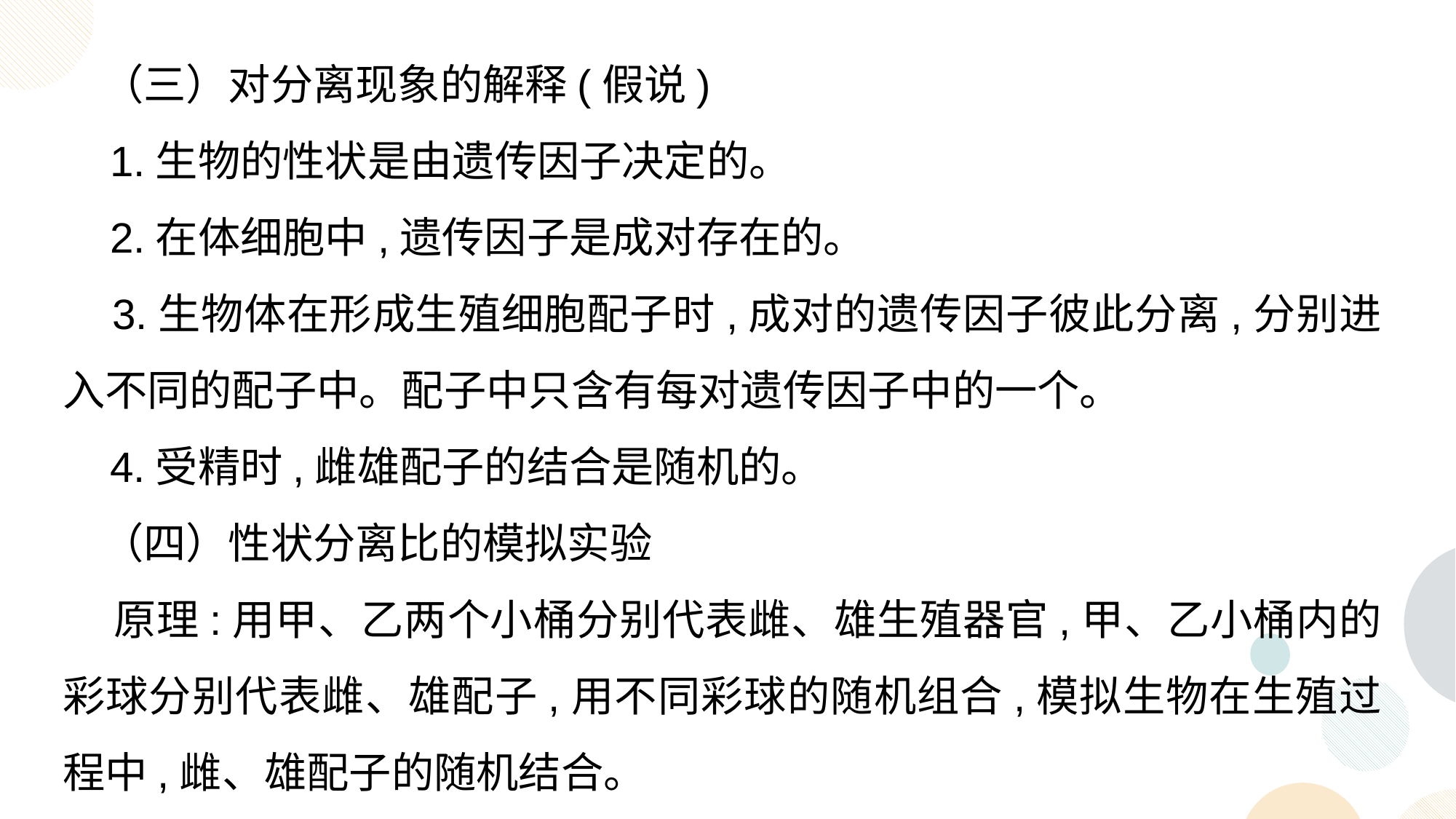

（三）对分离现象的解释(假说)
    1.生物的性状是由遗传因子决定的。
    2.在体细胞中,遗传因子是成对存在的。
    3.生物体在形成生殖细胞配子时,成对的遗传因子彼此分离,分别进入不同的配子中。配子中只含有每对遗传因子中的一个。
    4.受精时,雌雄配子的结合是随机的。
   （四）性状分离比的模拟实验
    原理:用甲、乙两个小桶分别代表雌、雄生殖器官,甲、乙小桶内的彩球分别代表雌、雄配子,用不同彩球的随机组合,模拟生物在生殖过程中,雌、雄配子的随机结合。